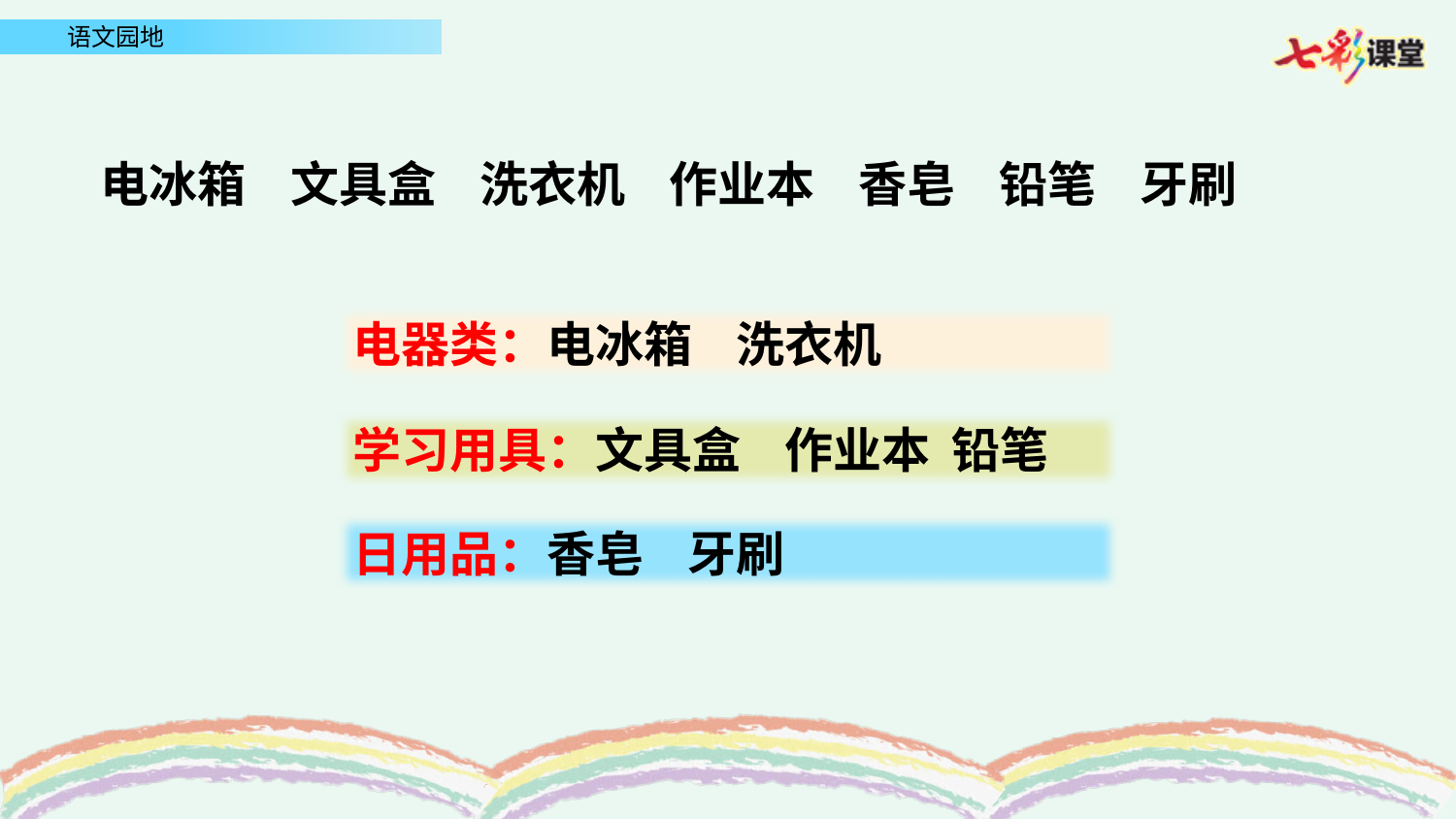

电冰箱    文具盒    洗衣机    作业本    香皂    铅笔    牙刷
电器类：电冰箱    洗衣机
学习用具：文具盒    作业本  铅笔
日用品：香皂    牙刷